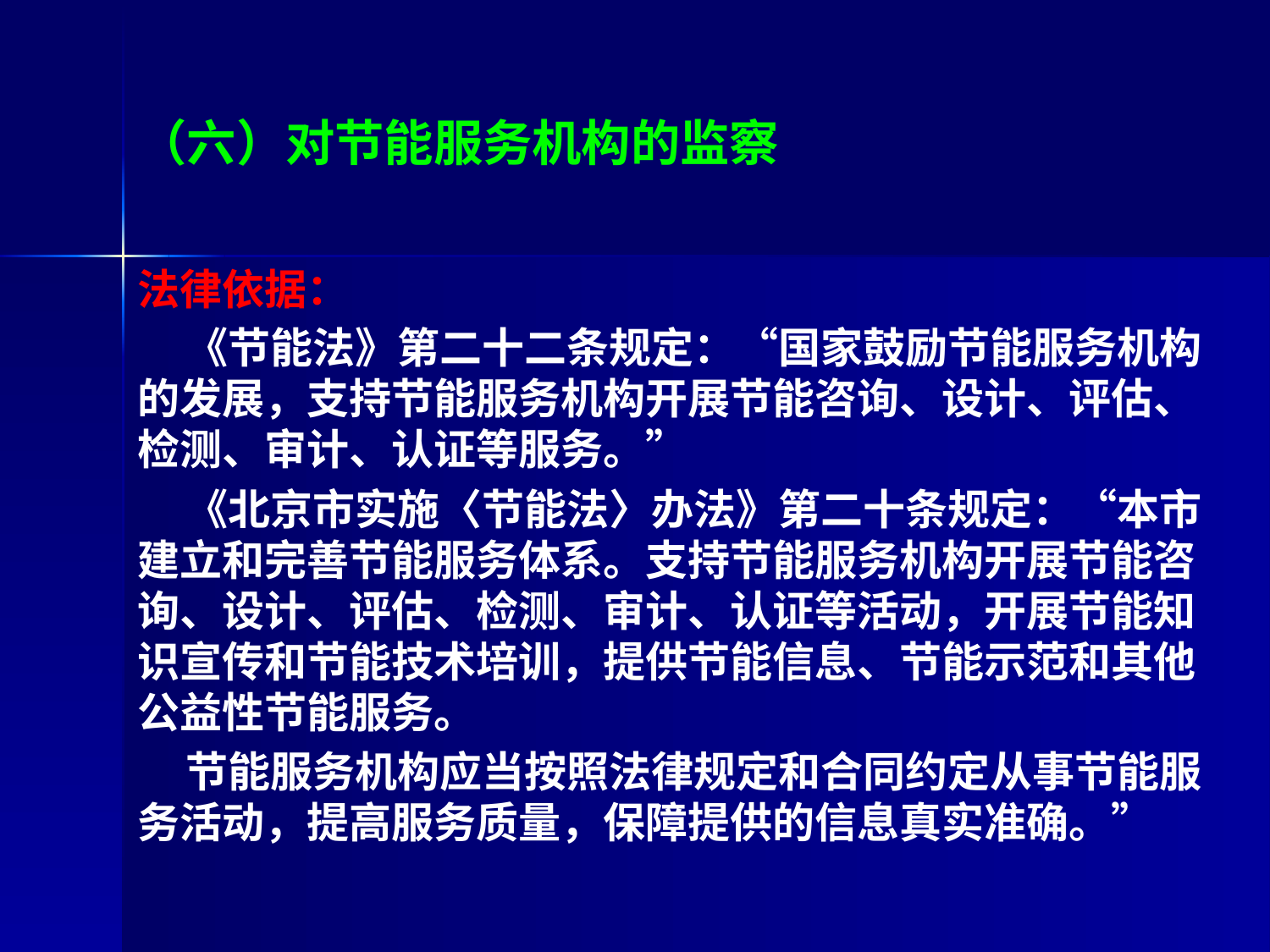

# （六）对节能服务机构的监察
法律依据：
    《节能法》第二十二条规定：“国家鼓励节能服务机构的发展，支持节能服务机构开展节能咨询、设计、评估、检测、审计、认证等服务。”
    《北京市实施〈节能法〉办法》第二十条规定：“本市建立和完善节能服务体系。支持节能服务机构开展节能咨询、设计、评估、检测、审计、认证等活动，开展节能知识宣传和节能技术培训，提供节能信息、节能示范和其他公益性节能服务。
    节能服务机构应当按照法律规定和合同约定从事节能服务活动，提高服务质量，保障提供的信息真实准确。”